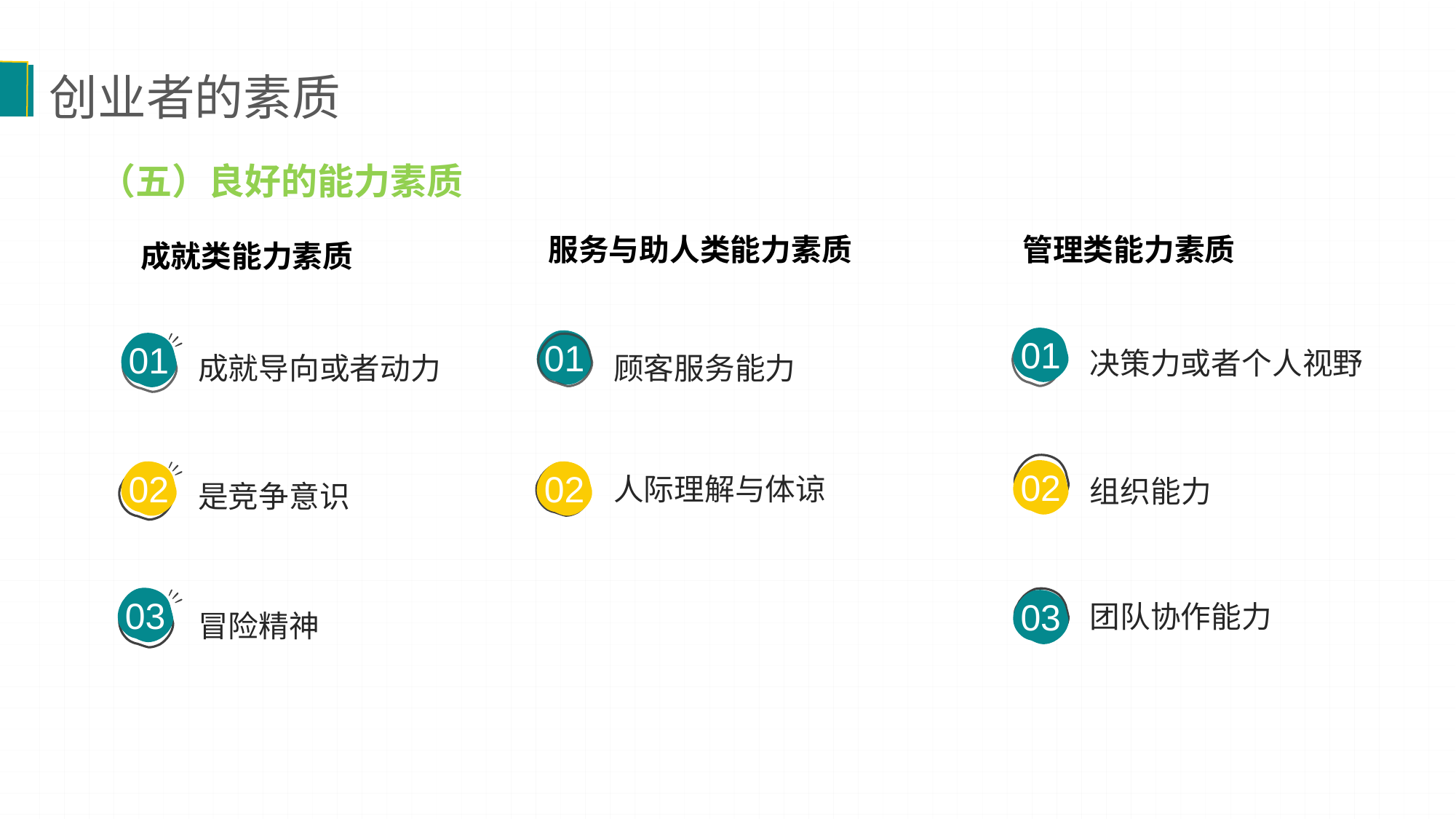

创业者的素质

（五）良好的能力素质
成就类能力素质
服务与助人类能力素质
管理类能力素质
决策力或者个人视野
01
组织能力
02
团队协作能力
03
成就导向或者动力
01
是竞争意识
02
冒险精神
03
顾客服务能力

人际理解与体谅
02
01